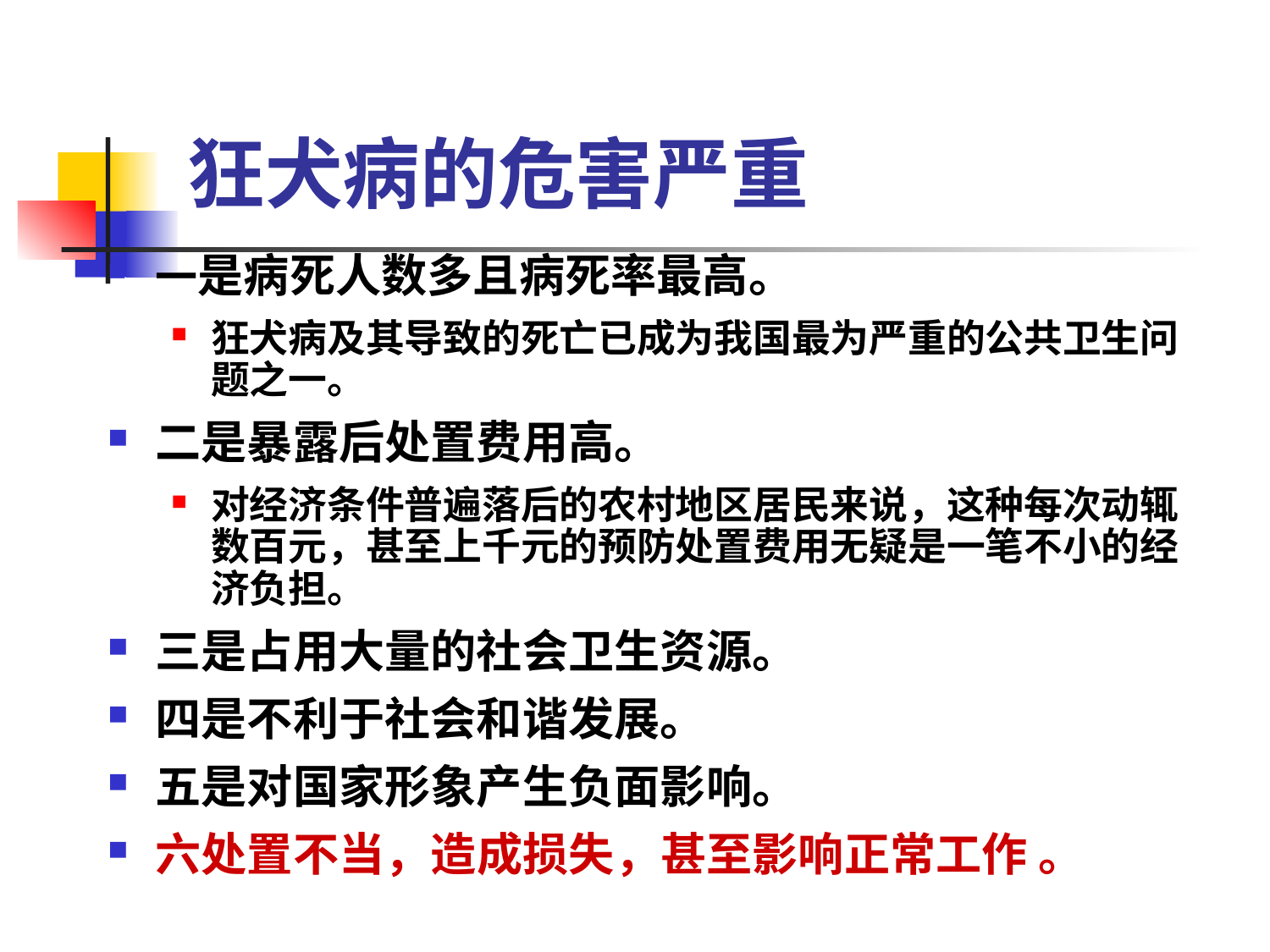

# 狂犬病的危害严重
一是病死人数多且病死率最高。
狂犬病及其导致的死亡已成为我国最为严重的公共卫生问题之一。
二是暴露后处置费用高。
对经济条件普遍落后的农村地区居民来说，这种每次动辄数百元，甚至上千元的预防处置费用无疑是一笔不小的经济负担。
三是占用大量的社会卫生资源。
四是不利于社会和谐发展。
五是对国家形象产生负面影响。
六处置不当，造成损失，甚至影响正常工作 。